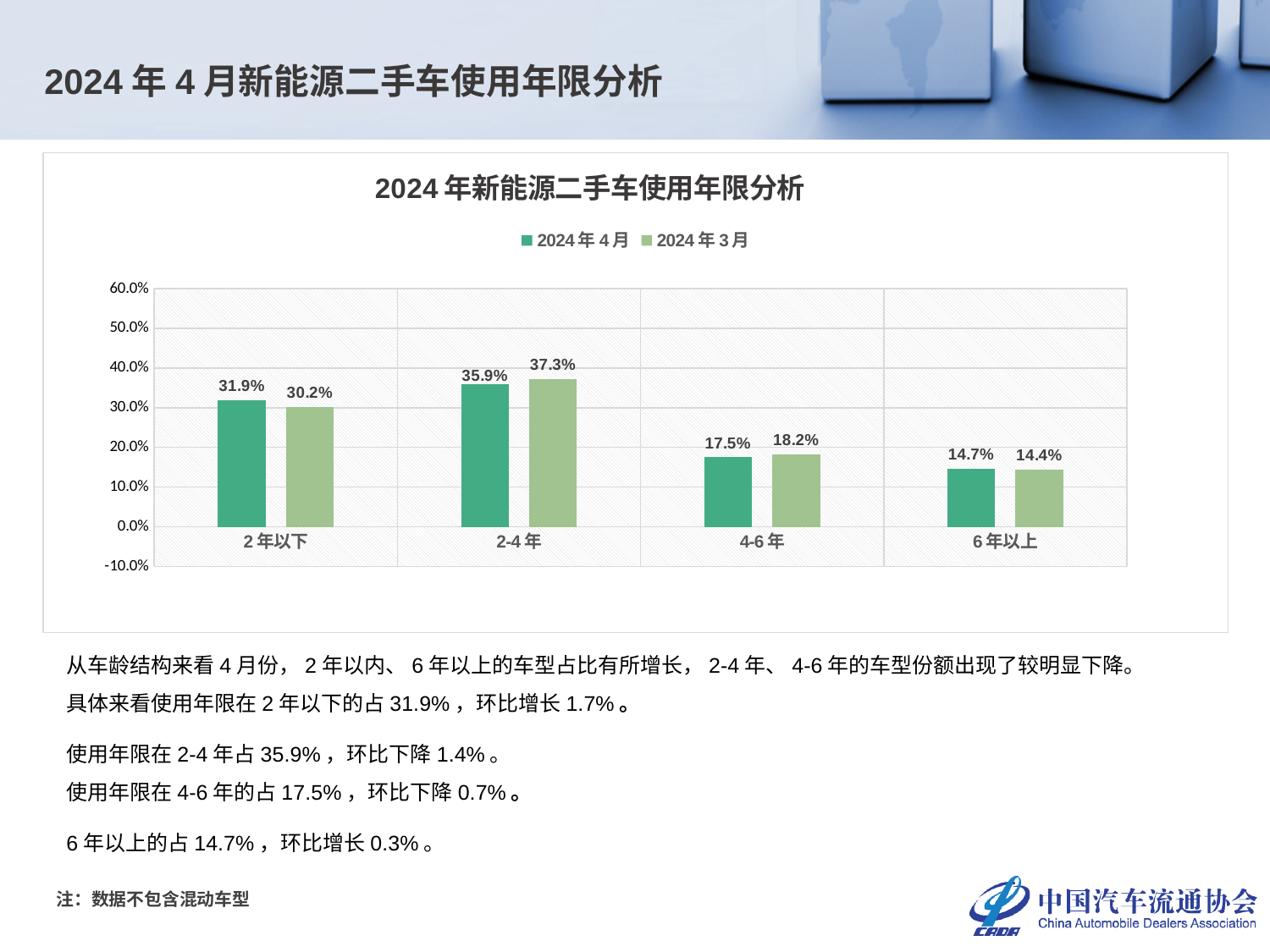

2024年4月新能源二手车使用年限分析

### Chart: 2024年新能源二手车使用年限分析

| Category | 2024年4月 | 2024年3月 |
|---|---|---|
| 2年以下 | 0.3192023865598995 | 0.30185185185185187 |
| 2-4年 | 0.35892604804521905 | 0.3726273148148148 |
| 4-6年 | 0.17496205579107132 | 0.18200231481481483 |
| 6年以上 | 0.1469095096038101 | 0.1435185185185185 |
从车龄结构来看4月份，2年以内、6年以上的车型占比有所增长，2-4年、4-6年的车型份额出现了较明显下降。
具体来看使用年限在2年以下的占31.9%，环比增长1.7%。
使用年限在2-4年占35.9%，环比下降1.4%。
使用年限在4-6年的占17.5%，环比下降0.7%。
6年以上的占14.7%，环比增长0.3%。
注：数据不包含混动车型